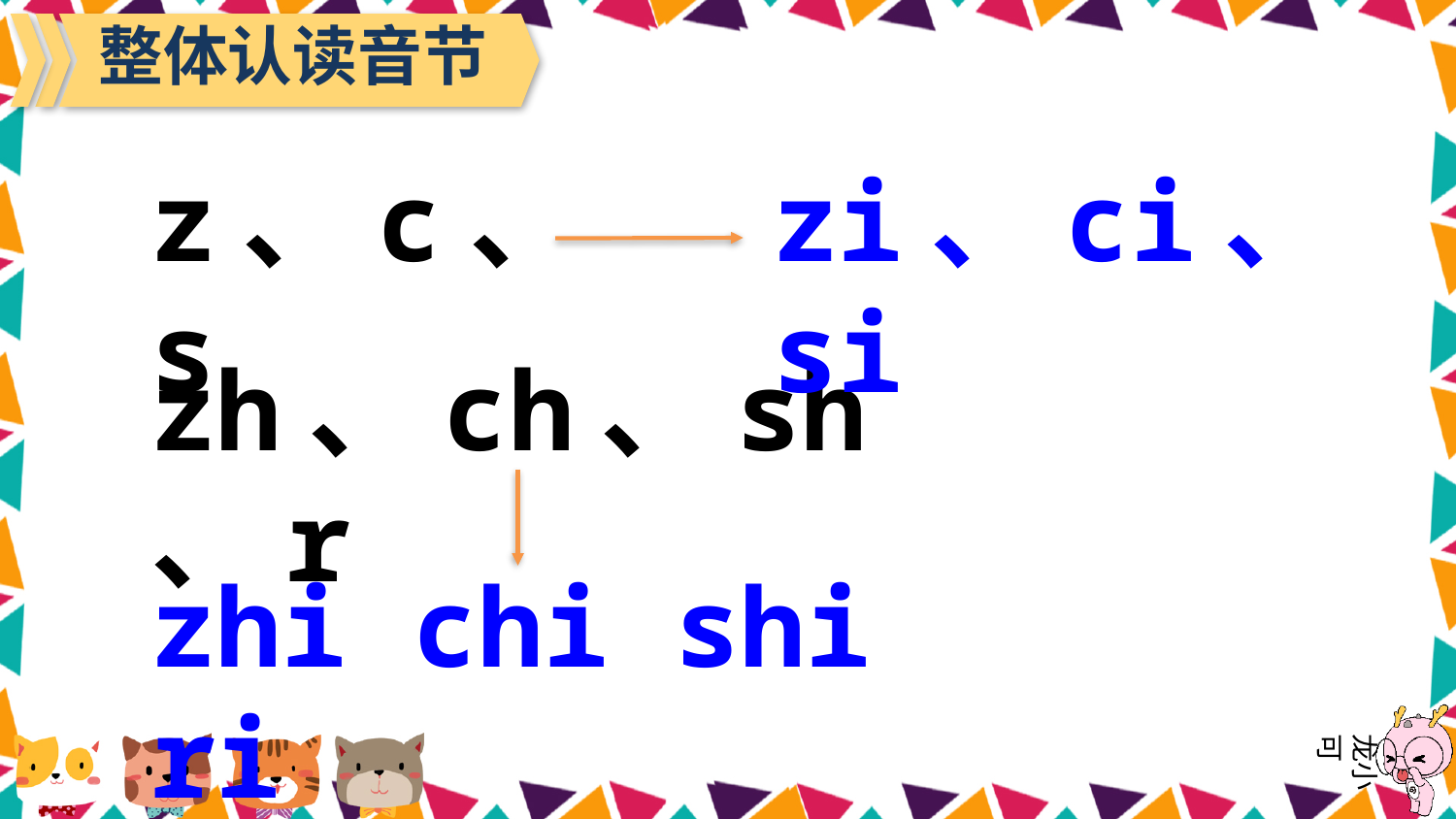

整体认读音节

z、c、s
zi、ci、si
zh、ch、sh、r
zhi chi shi ri